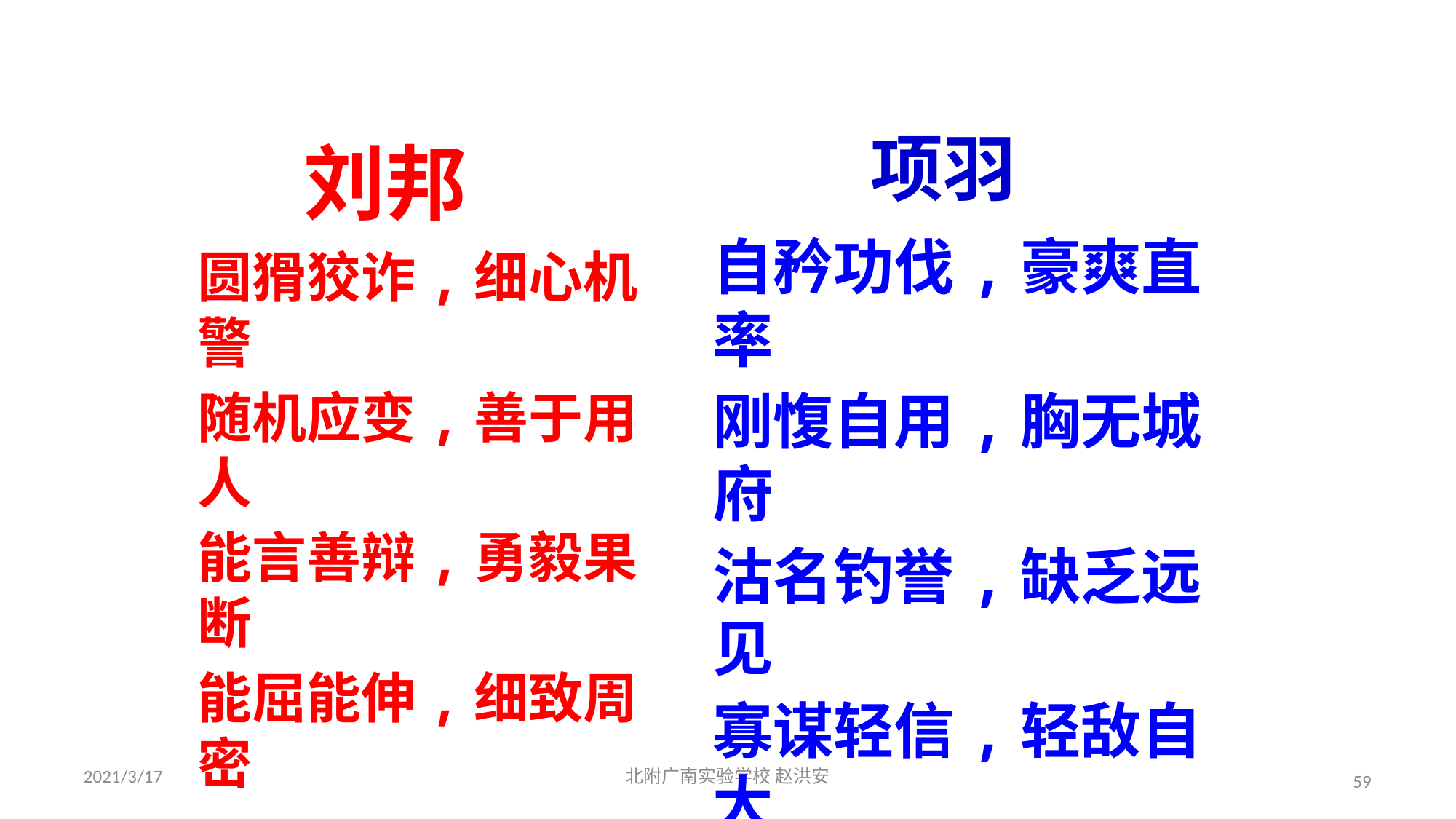

项羽
刘邦
自矜功伐,豪爽直率
刚愎自用,胸无城府
沽名钓誉,缺乏远见
寡谋轻信,轻敌自大
圆猾狡诈,细心机警
随机应变,善于用人
能言善辩,勇毅果断
能屈能伸,细致周密
2021/3/17
北附广南实验学校 赵洪安
59